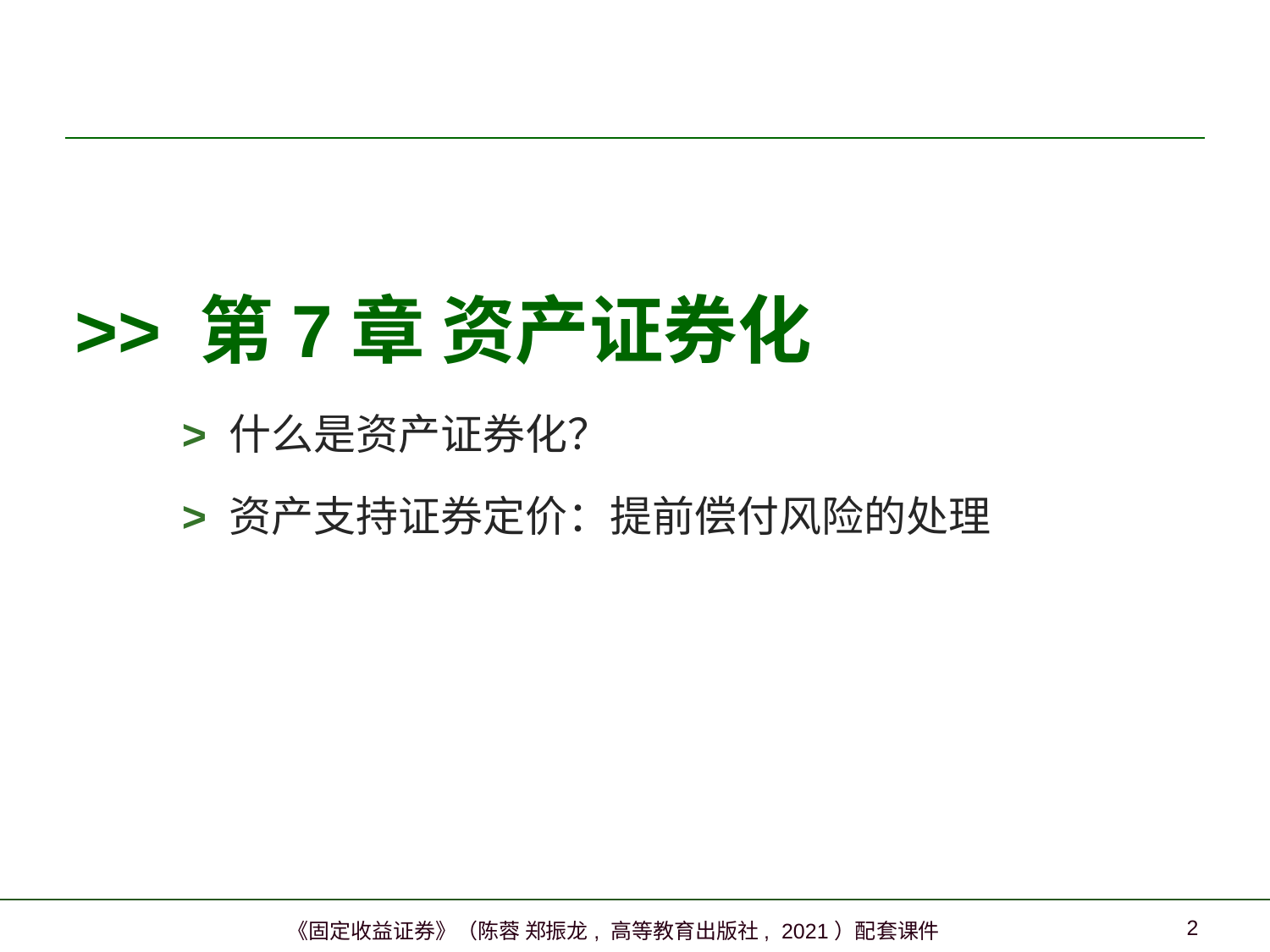

>> 第7章 资产证券化
> 什么是资产证券化？
> 资产支持证券定价：提前偿付风险的处理
2